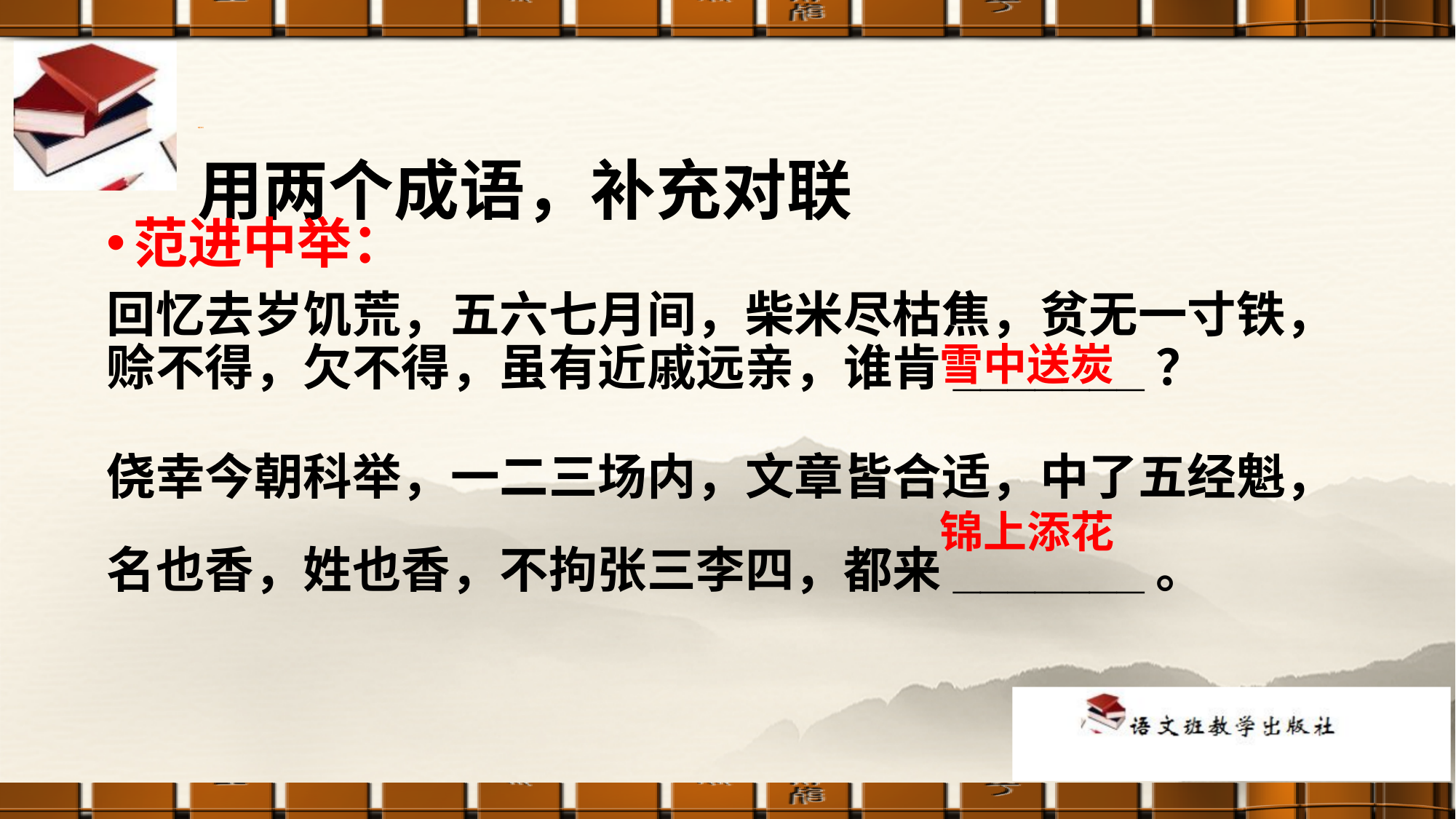

# 用两个成语，补充对联
课堂练习
范进中举：
回忆去岁饥荒，五六七月间，柴米尽枯焦，贫无一寸铁，赊不得，欠不得，虽有近戚远亲，谁肯_______？
侥幸今朝科举，一二三场内，文章皆合适，中了五经魁，名也香，姓也香，不拘张三李四，都来_______。
雪中送炭
锦上添花